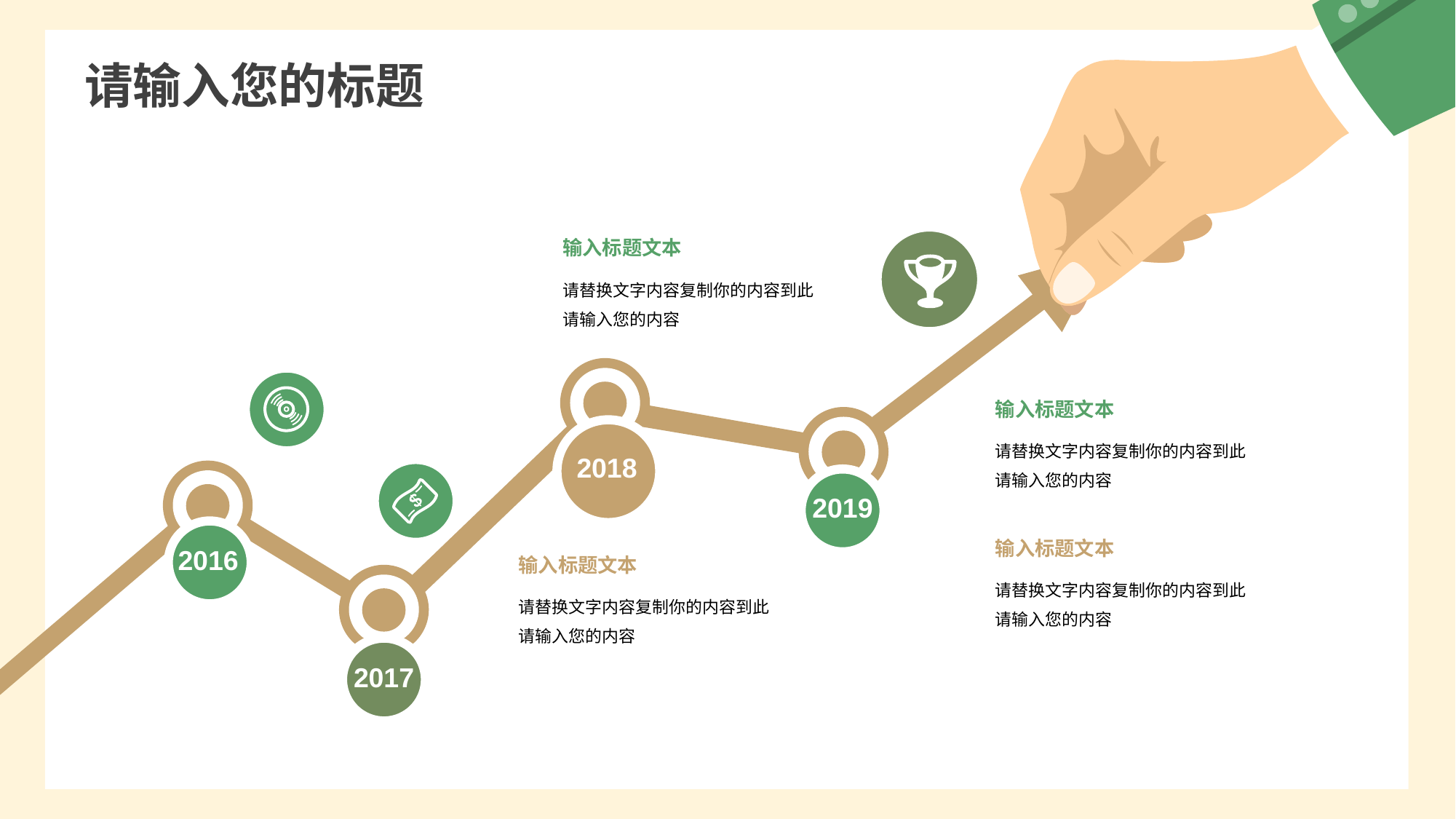

输入标题文本
请替换文字内容复制你的内容到此
请输入您的内容

2018

2019

2016
输入标题文本
请替换文字内容复制你的内容到此
请输入您的内容

2017
输入标题文本
请替换文字内容复制你的内容到此
请输入您的内容
输入标题文本
请替换文字内容复制你的内容到此
请输入您的内容